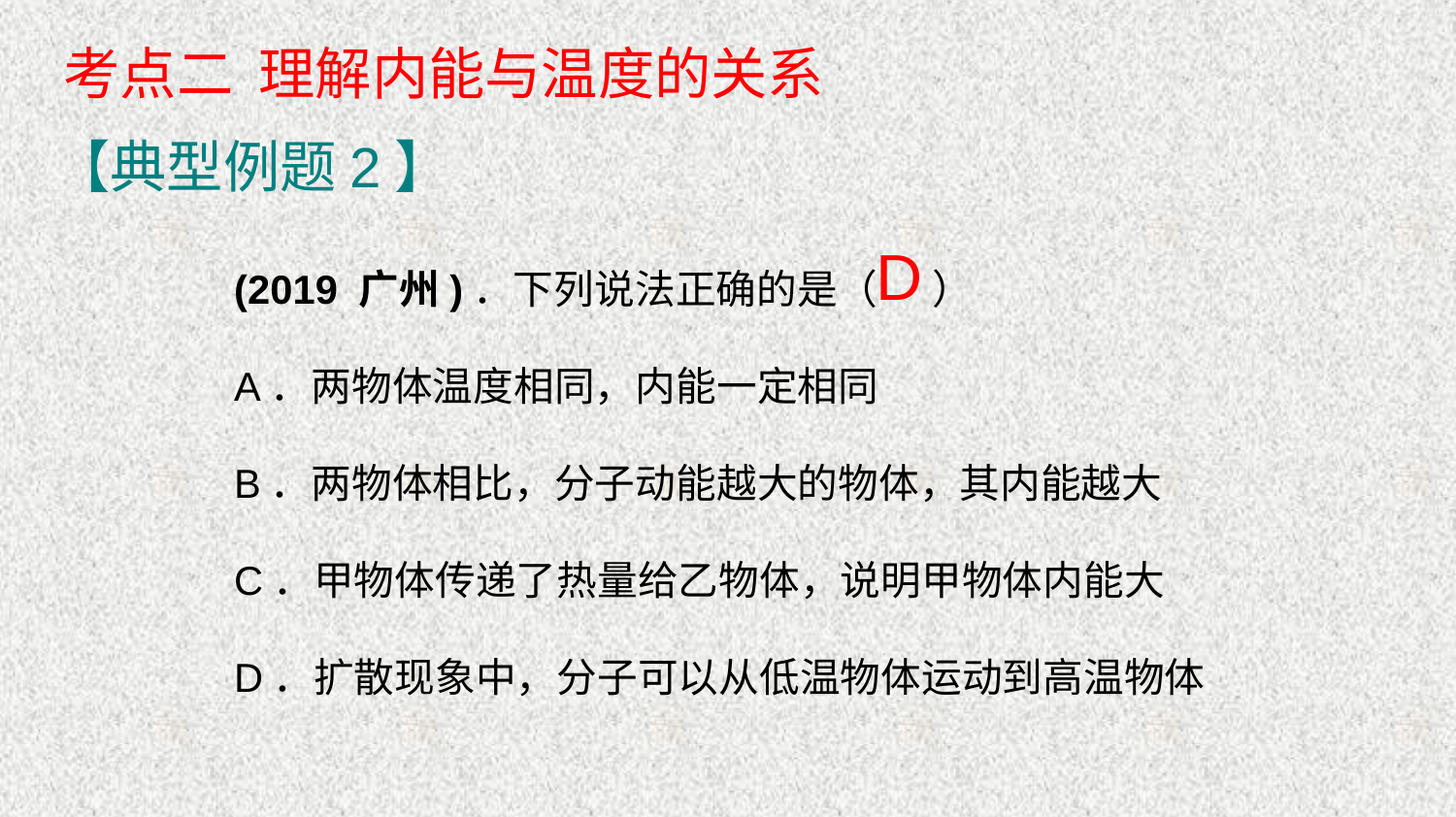

考点二  理解内能与温度的关系
【典型例题2】
(2019 广州)．下列说法正确的是（      ）
A．两物体温度相同，内能一定相同
B．两物体相比，分子动能越大的物体，其内能越大
C．甲物体传递了热量给乙物体，说明甲物体内能大
D．扩散现象中，分子可以从低温物体运动到高温物体
D